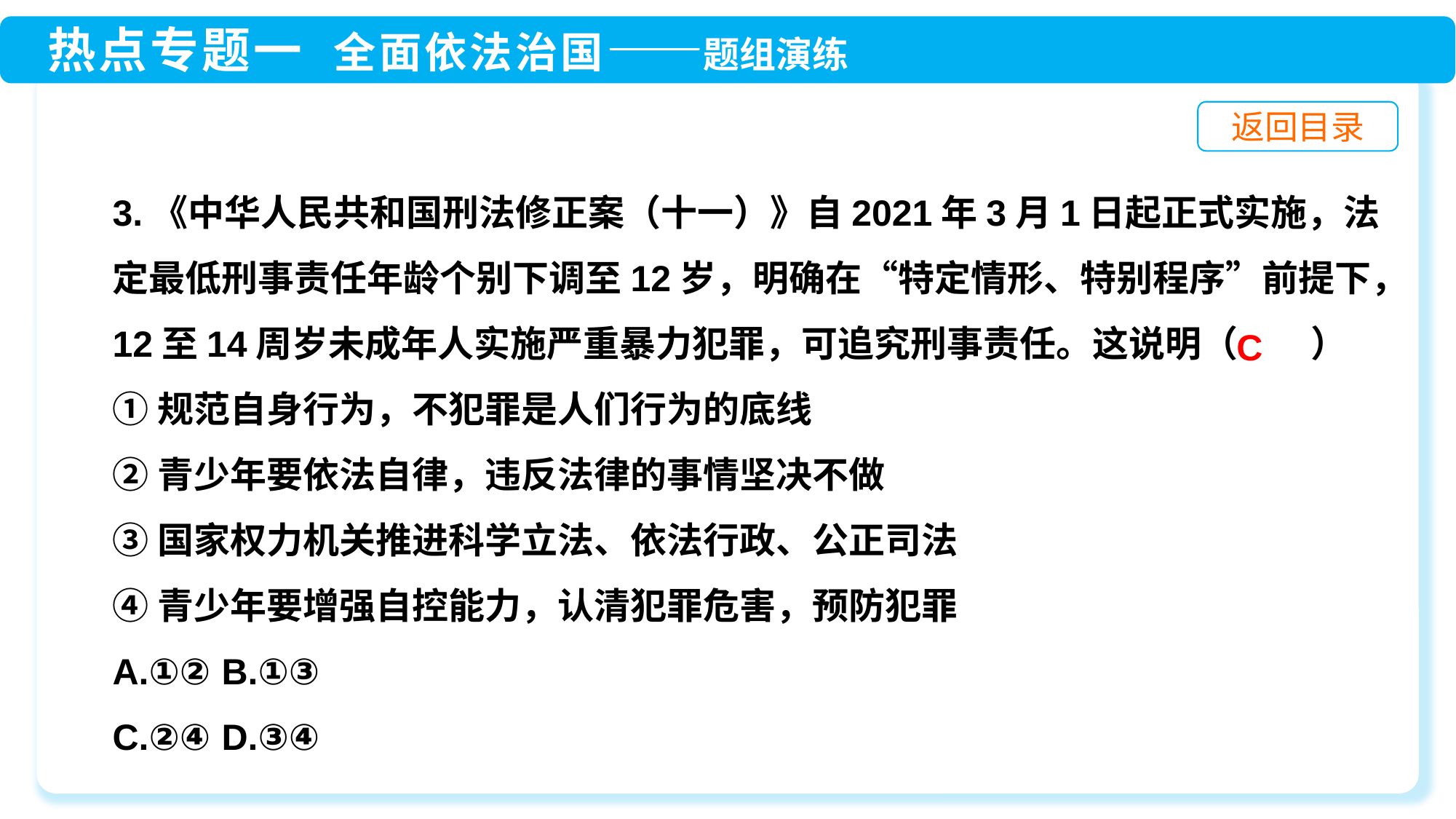

3.《中华人民共和国刑法修正案（十一）》自2021年3月1日起正式实施，法定最低刑事责任年龄个别下调至12岁，明确在“特定情形、特别程序”前提下，12至14周岁未成年人实施严重暴力犯罪，可追究刑事责任。这说明（　　）
①规范自身行为，不犯罪是人们行为的底线
②青少年要依法自律，违反法律的事情坚决不做
③国家权力机关推进科学立法、依法行政、公正司法
④青少年要增强自控能力，认清犯罪危害，预防犯罪
A.①②	B.①③
C.②④	D.③④
C